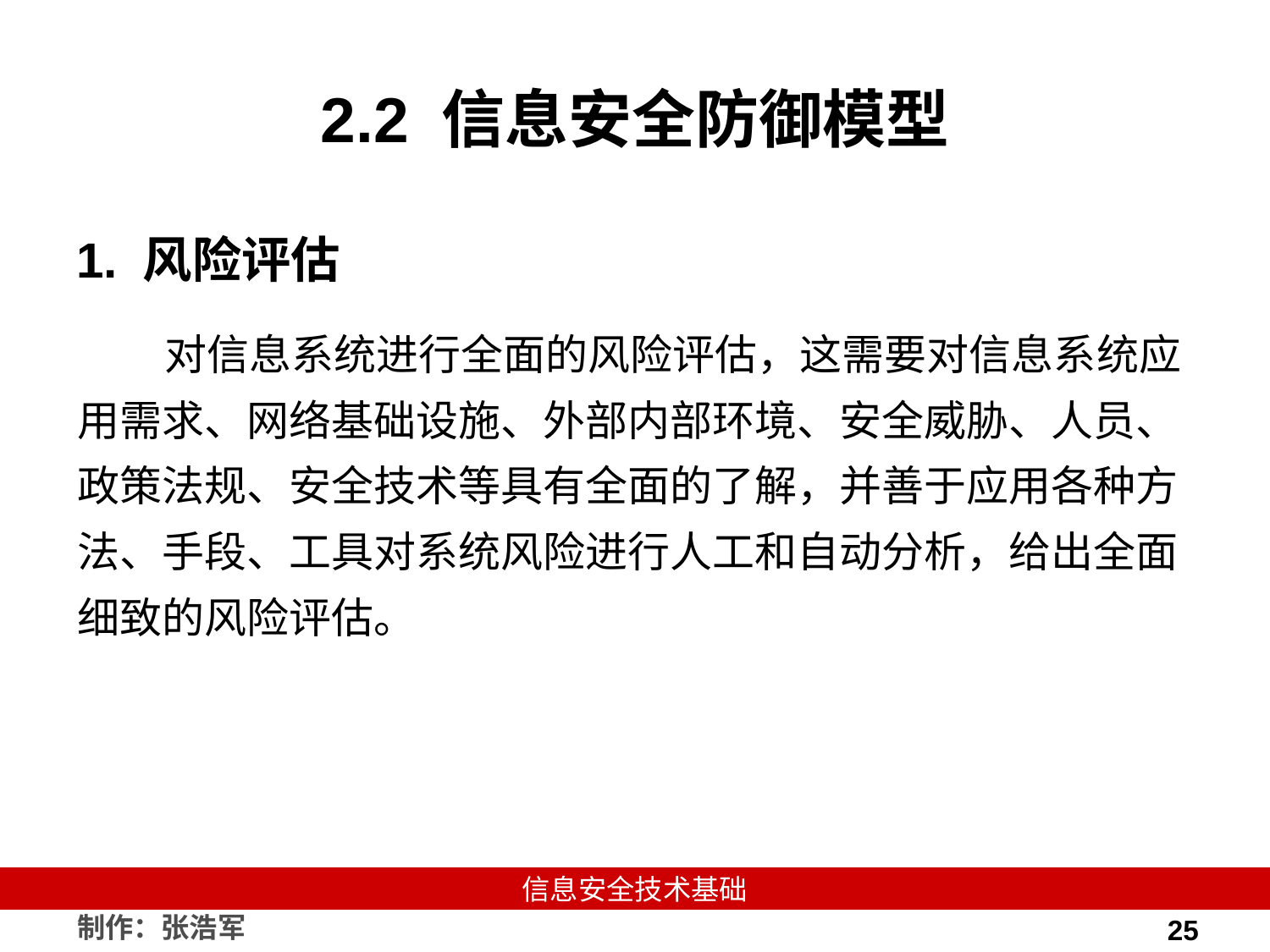

# 2.2 信息安全防御模型
1. 风险评估
对信息系统进行全面的风险评估，这需要对信息系统应用需求、网络基础设施、外部内部环境、安全威胁、人员、政策法规、安全技术等具有全面的了解，并善于应用各种方法、手段、工具对系统风险进行人工和自动分析，给出全面细致的风险评估。
25